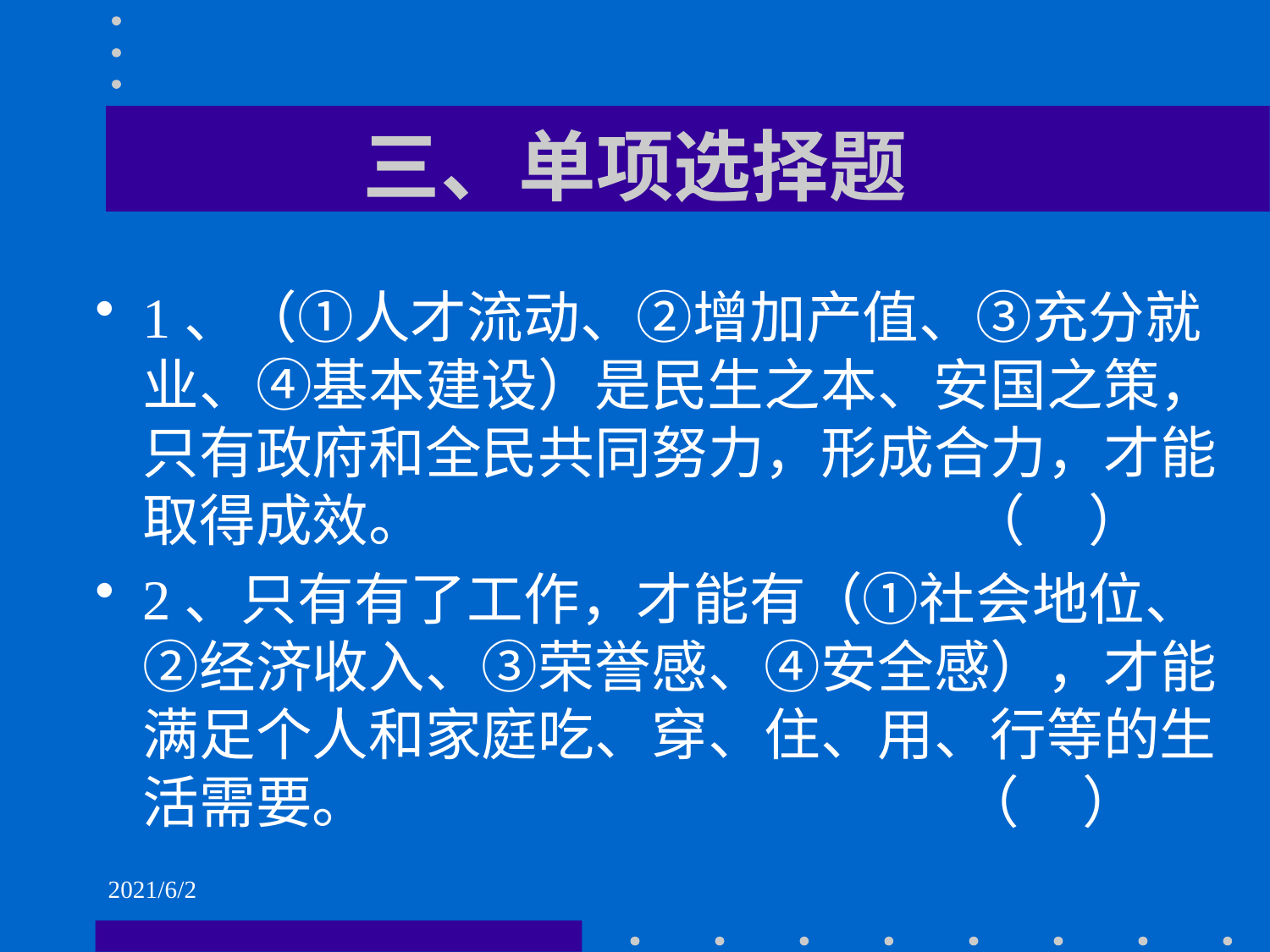

# 三、单项选择题
1、（①人才流动、②增加产值、③充分就业、④基本建设）是民生之本、安国之策，只有政府和全民共同努力，形成合力，才能取得成效。                                           （     ）
2、只有有了工作，才能有（①社会地位、②经济收入、③荣誉感、④安全感），才能满足个人和家庭吃、穿、住、用、行等的生活需要。                                               （     ）

2021/6/2